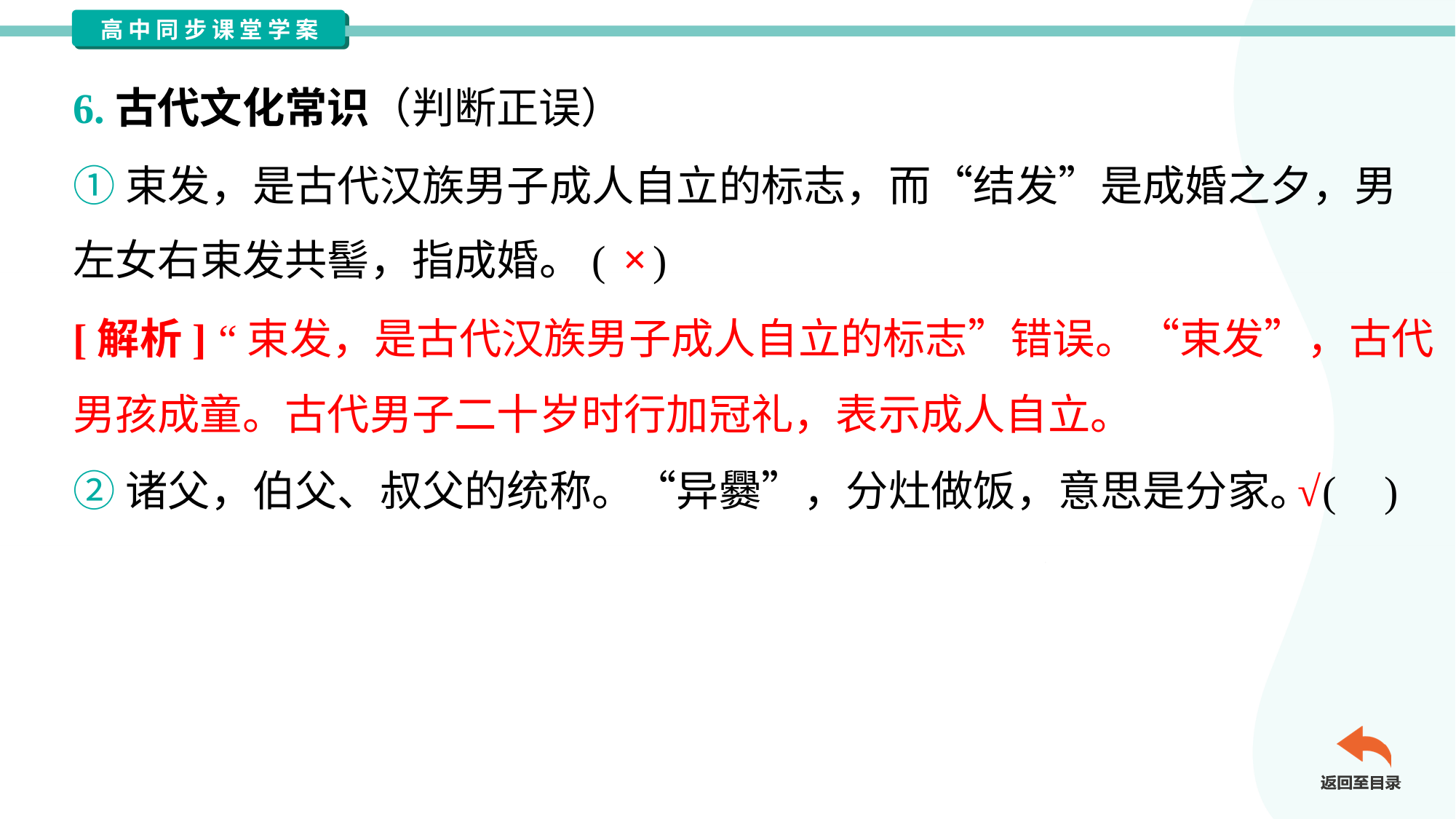

6.古代文化常识（判断正误）
①束发，是古代汉族男子成人自立的标志，而“结发”是成婚之夕，男
左女右束发共髻，指成婚。(    )
×
[解析] “束发，是古代汉族男子成人自立的标志”错误。“束发”，古代
男孩成童。古代男子二十岁时行加冠礼，表示成人自立。
√
②诸父，伯父、叔父的统称。“异爨”，分灶做饭，意思是分家。(    )